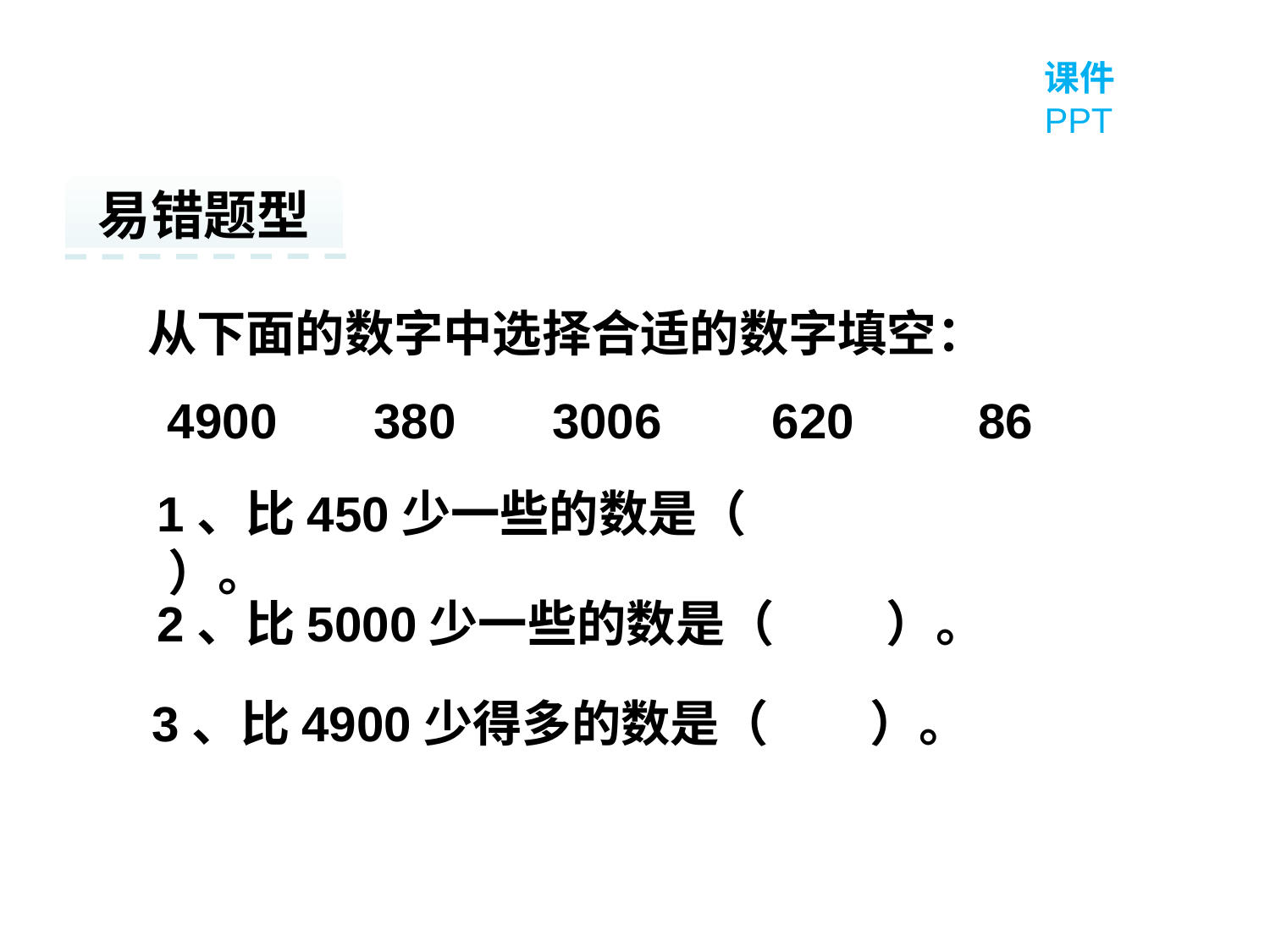

易错题型
从下面的数字中选择合适的数字填空：
4900       380       3006        620         86
1、比450少一些的数是（        ）。
2、比5000少一些的数是（          ）。
3、比4900少得多的数是（         ）。